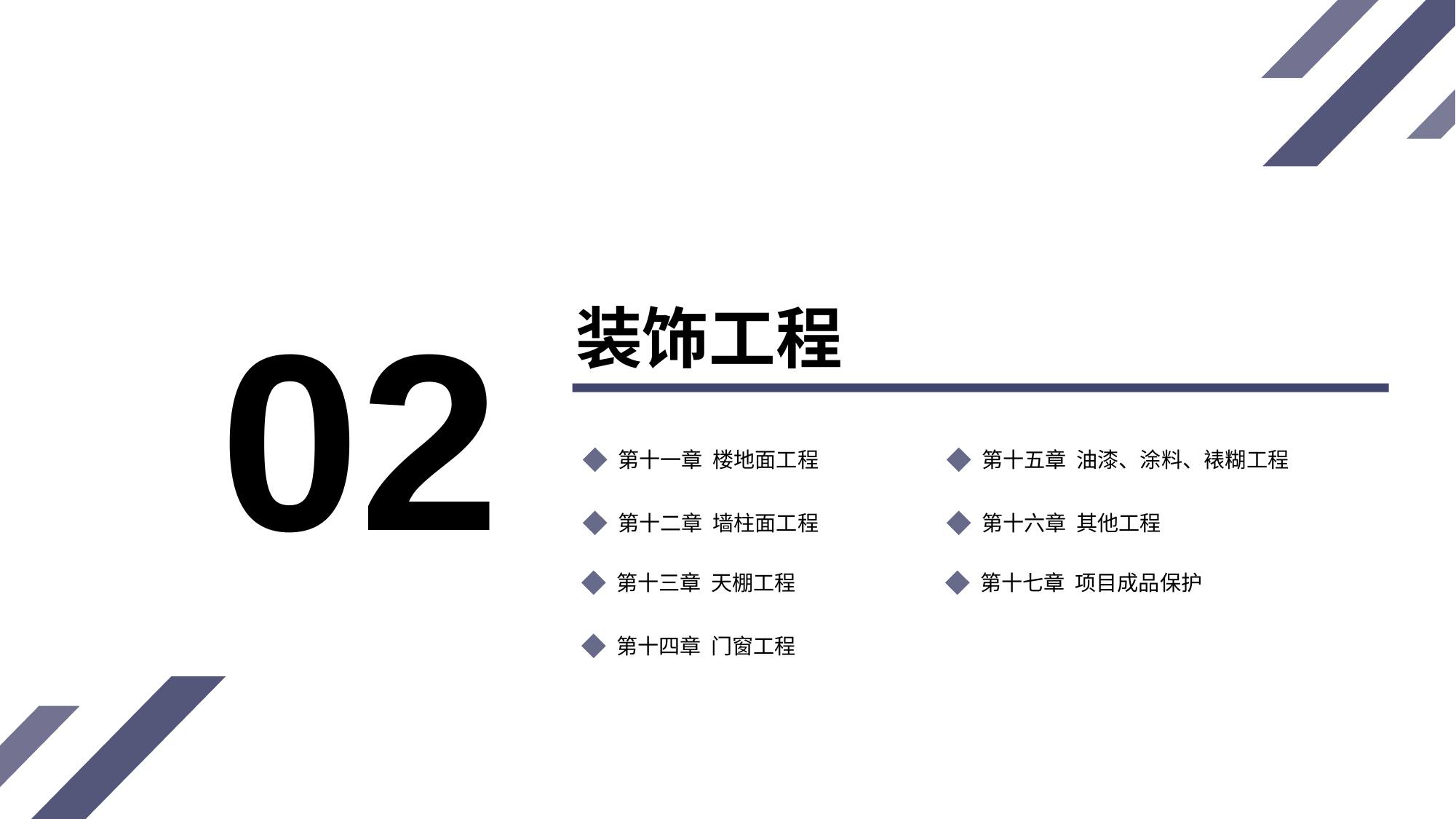

02
装饰工程

第十一章  楼地面工程
第十五章  油漆、涂料、裱糊工程

第十六章  其他工程
第十二章  墙柱面工程

第十三章  天棚工程
第十七章  项目成品保护

第十四章  门窗工程